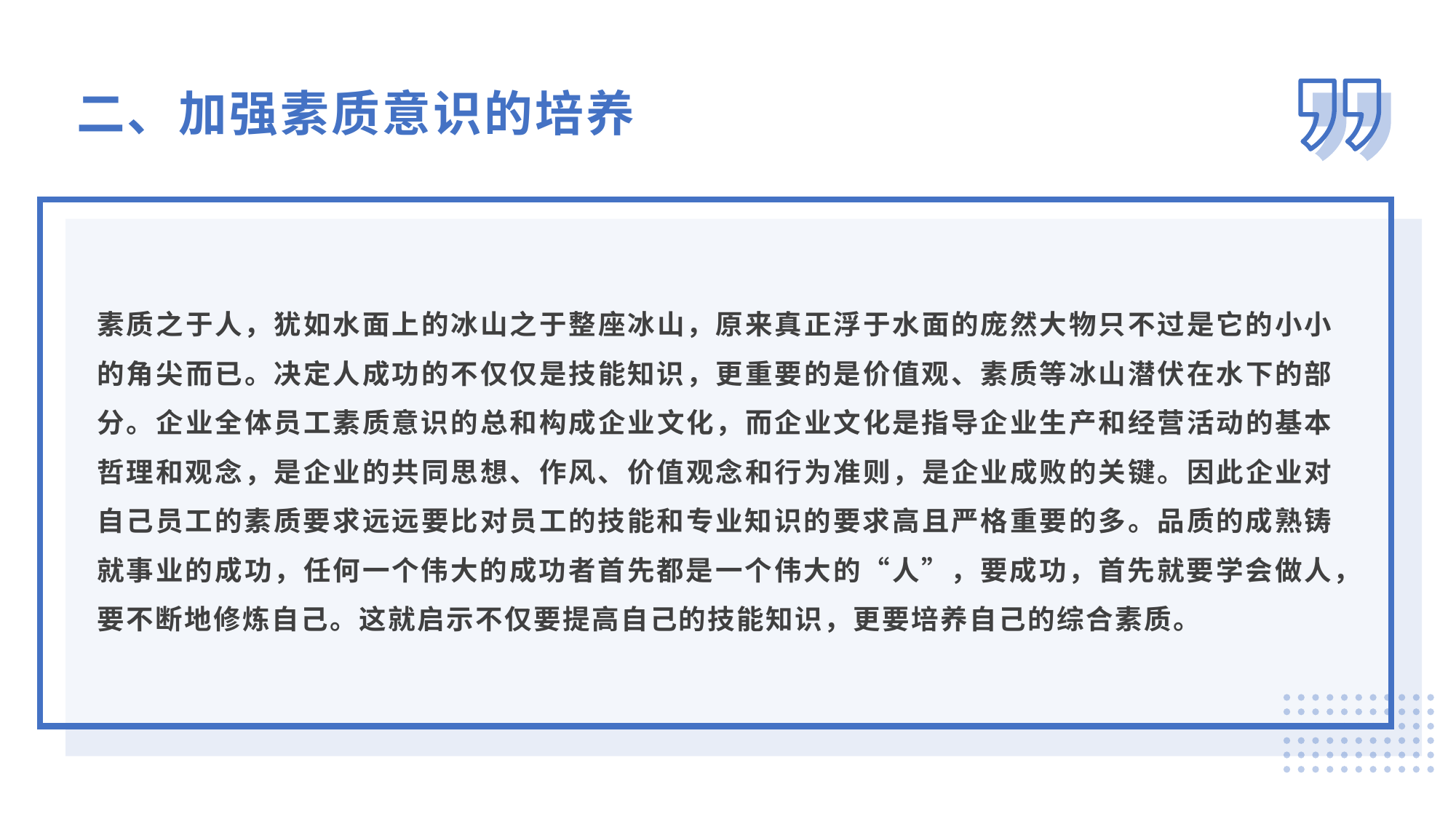

二、加强素质意识的培养

素质之于人，犹如水面上的冰山之于整座冰山，原来真正浮于水面的庞然大物只不过是它的小小的角尖而已。决定人成功的不仅仅是技能知识，更重要的是价值观、素质等冰山潜伏在水下的部分。企业全体员工素质意识的总和构成企业文化，而企业文化是指导企业生产和经营活动的基本哲理和观念，是企业的共同思想、作风、价值观念和行为准则，是企业成败的关键。因此企业对自己员工的素质要求远远要比对员工的技能和专业知识的要求高且严格重要的多。品质的成熟铸就事业的成功，任何一个伟大的成功者首先都是一个伟大的“人”，要成功，首先就要学会做人，要不断地修炼自己。这就启示不仅要提高自己的技能知识，更要培养自己的综合素质。